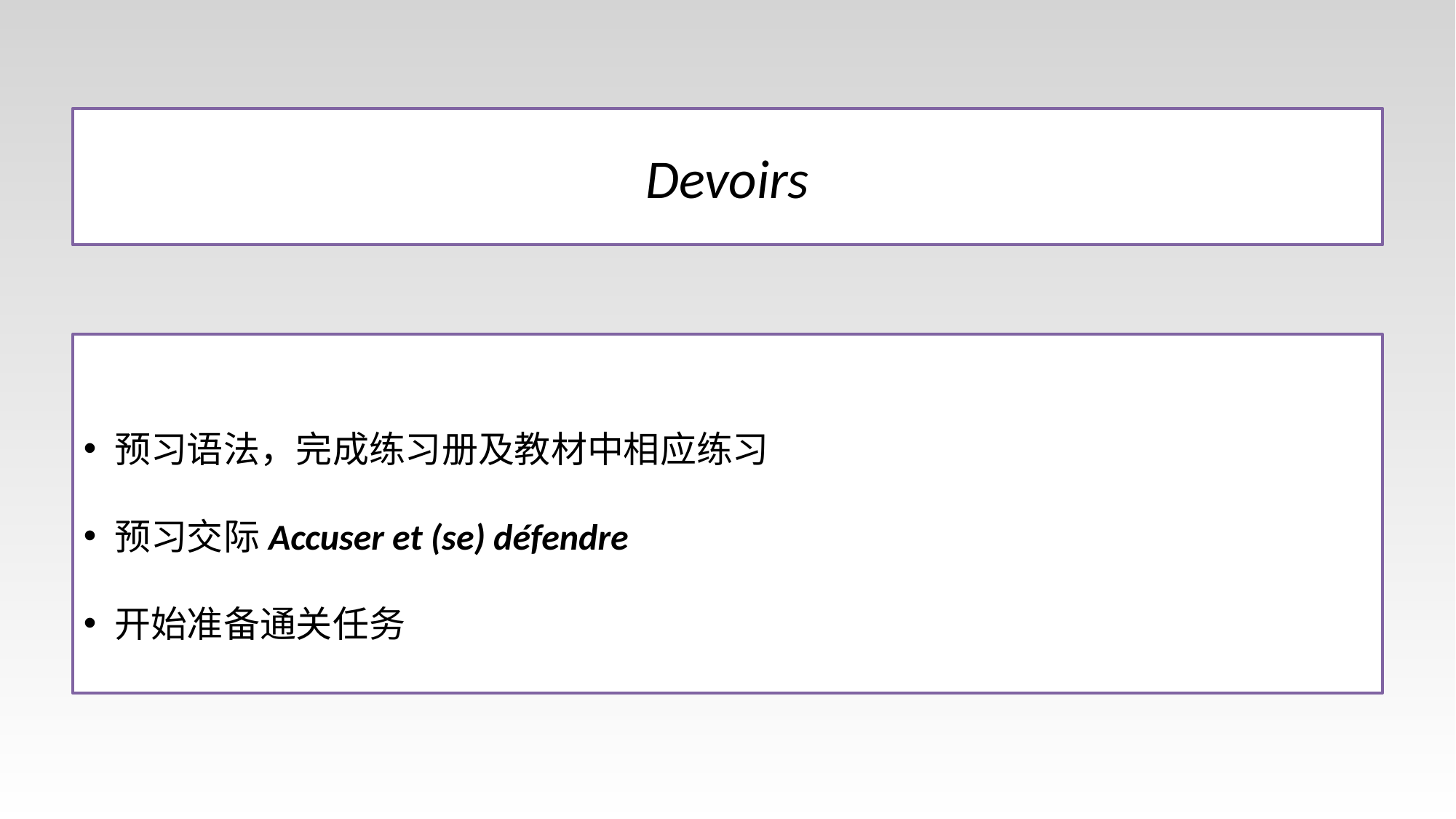

# Devoirs
预习语法，完成练习册及教材中相应练习
预习交际Accuser et (se) défendre
开始准备通关任务